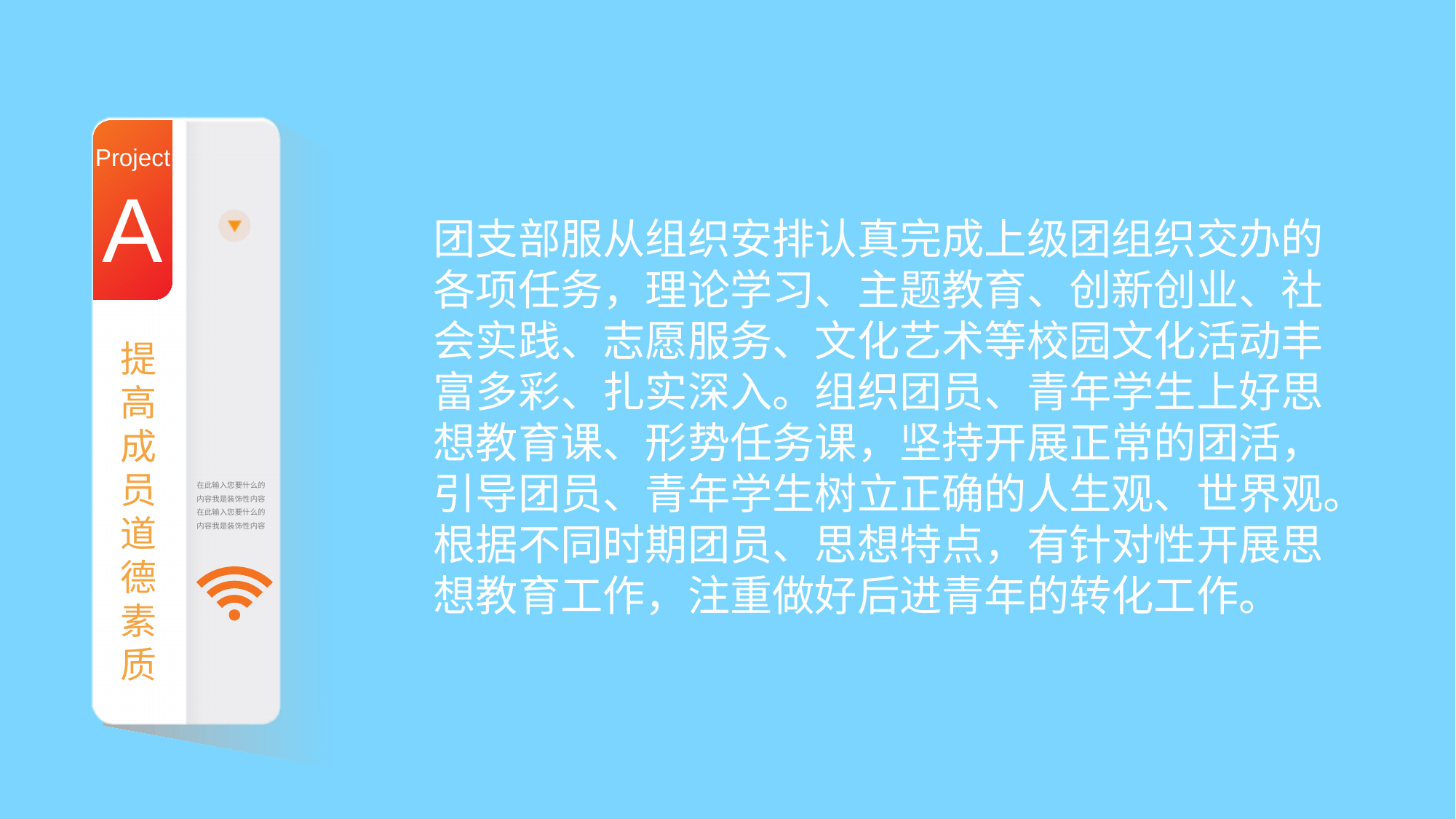

Project
A

提高成员道德素质
在此输入您要什么的内容我是装饰性内容在此输入您要什么的内容我是装饰性内容

团支部服从组织安排认真完成上级团组织交办的各项任务，理论学习、主题教育、创新创业、社会实践、志愿服务、文化艺术等校园文化活动丰富多彩、扎实深入。组织团员、青年学生上好思想教育课、形势任务课，坚持开展正常的团活，引导团员、青年学生树立正确的人生观、世界观。根据不同时期团员、思想特点，有针对性开展思想教育工作，注重做好后进青年的转化工作。